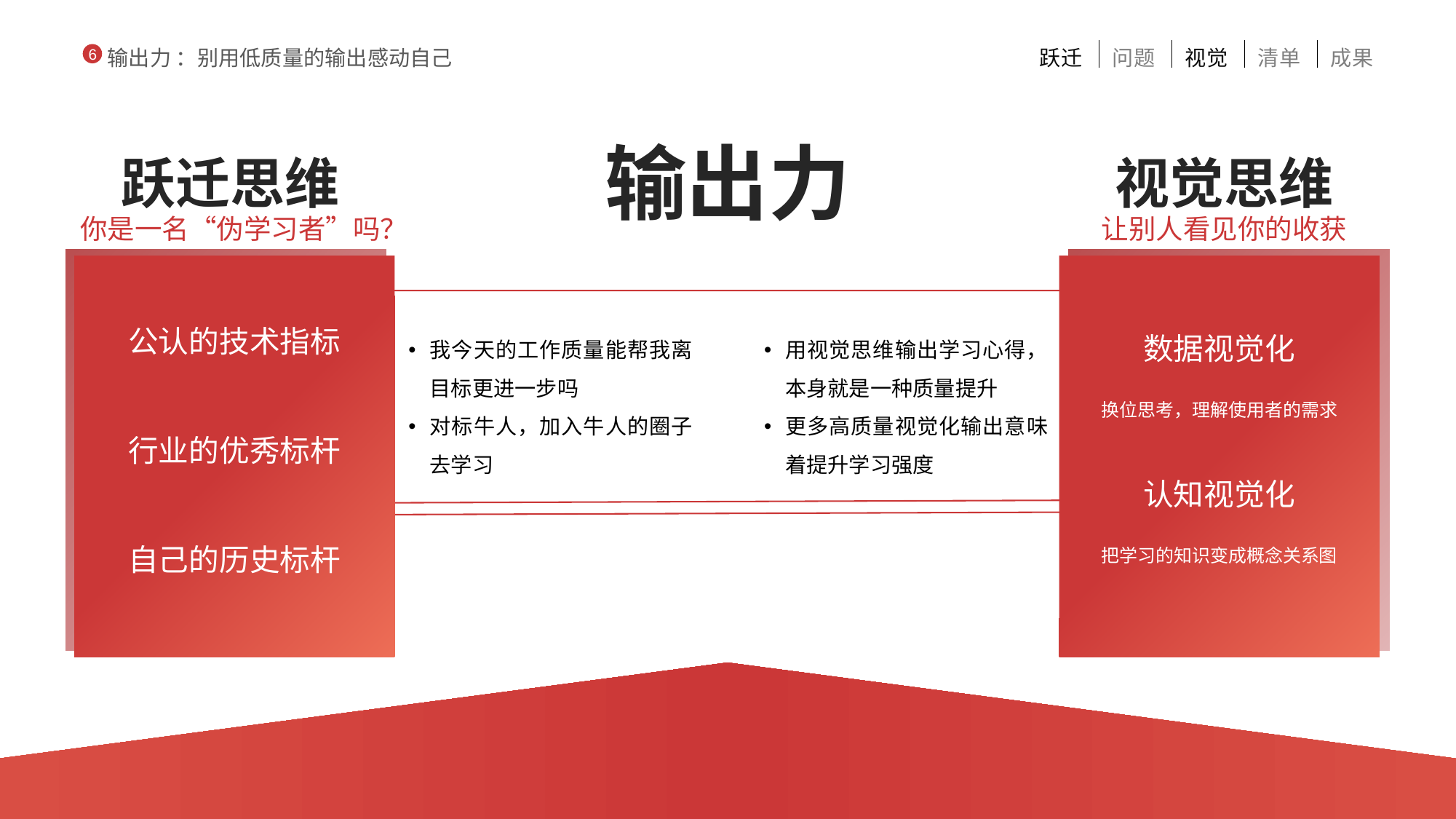

跃迁
问题
视觉
清单
成果
输出力 ：别用低质量的输出感动自己
6
输出力
跃迁思维
视觉思维
你是一名“伪学习者”吗？
让别人看见你的收获

公认的技术指标
行业的优秀标杆
自己的历史标杆

数据视觉化
换位思考，理解使用者的需求
认知视觉化
把学习的知识变成概念关系图

我今天的工作质量能帮我离目标更进一步吗
对标牛人，加入牛人的圈子去学习
用视觉思维输出学习心得，本身就是一种质量提升
更多高质量视觉化输出意味着提升学习强度